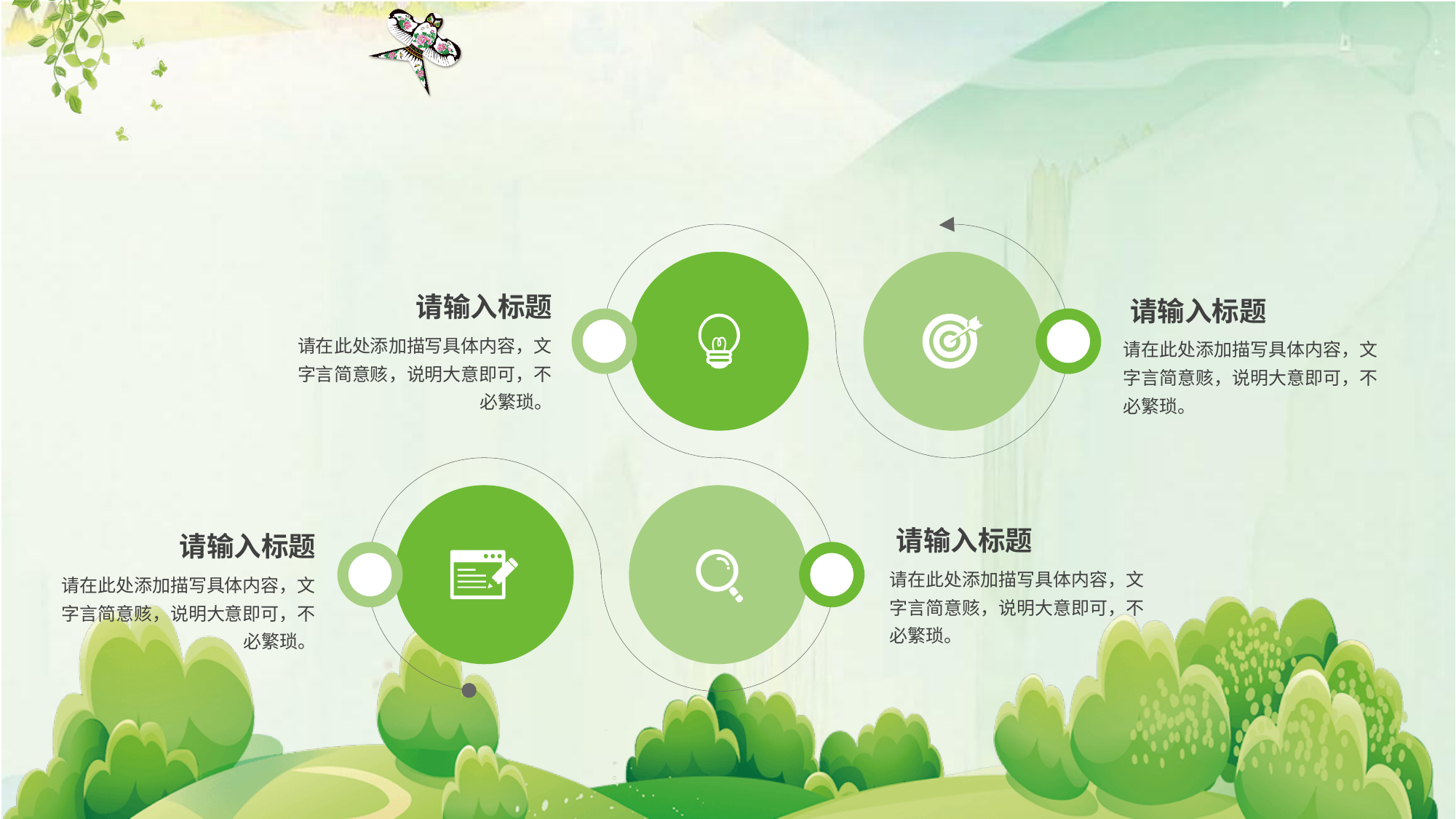

#

请输入标题
请在此处添加描写具体内容，文字言简意赅，说明大意即可，不必繁琐。
请输入标题
请在此处添加描写具体内容，文字言简意赅，说明大意即可，不必繁琐。
请输入标题
请在此处添加描写具体内容，文字言简意赅，说明大意即可，不必繁琐。
请输入标题
请在此处添加描写具体内容，文字言简意赅，说明大意即可，不必繁琐。